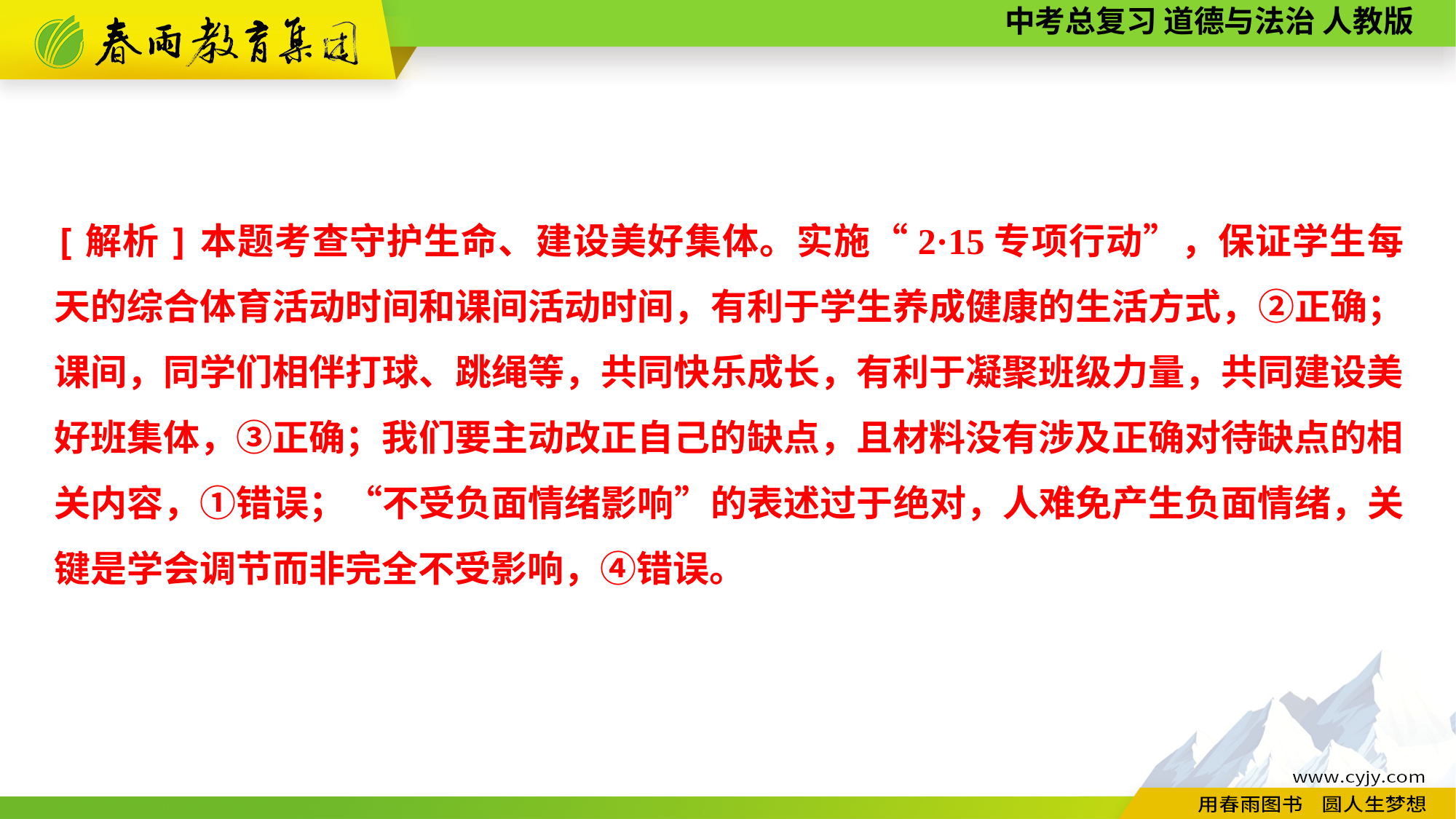

[解析]本题考查守护生命、建设美好集体。实施“2·15专项行动”，保证学生每天的综合体育活动时间和课间活动时间，有利于学生养成健康的生活方式，②正确；课间，同学们相伴打球、跳绳等，共同快乐成长，有利于凝聚班级力量，共同建设美好班集体，③正确；我们要主动改正自己的缺点，且材料没有涉及正确对待缺点的相关内容，①错误；“不受负面情绪影响”的表述过于绝对，人难免产生负面情绪，关键是学会调节而非完全不受影响，④错误。